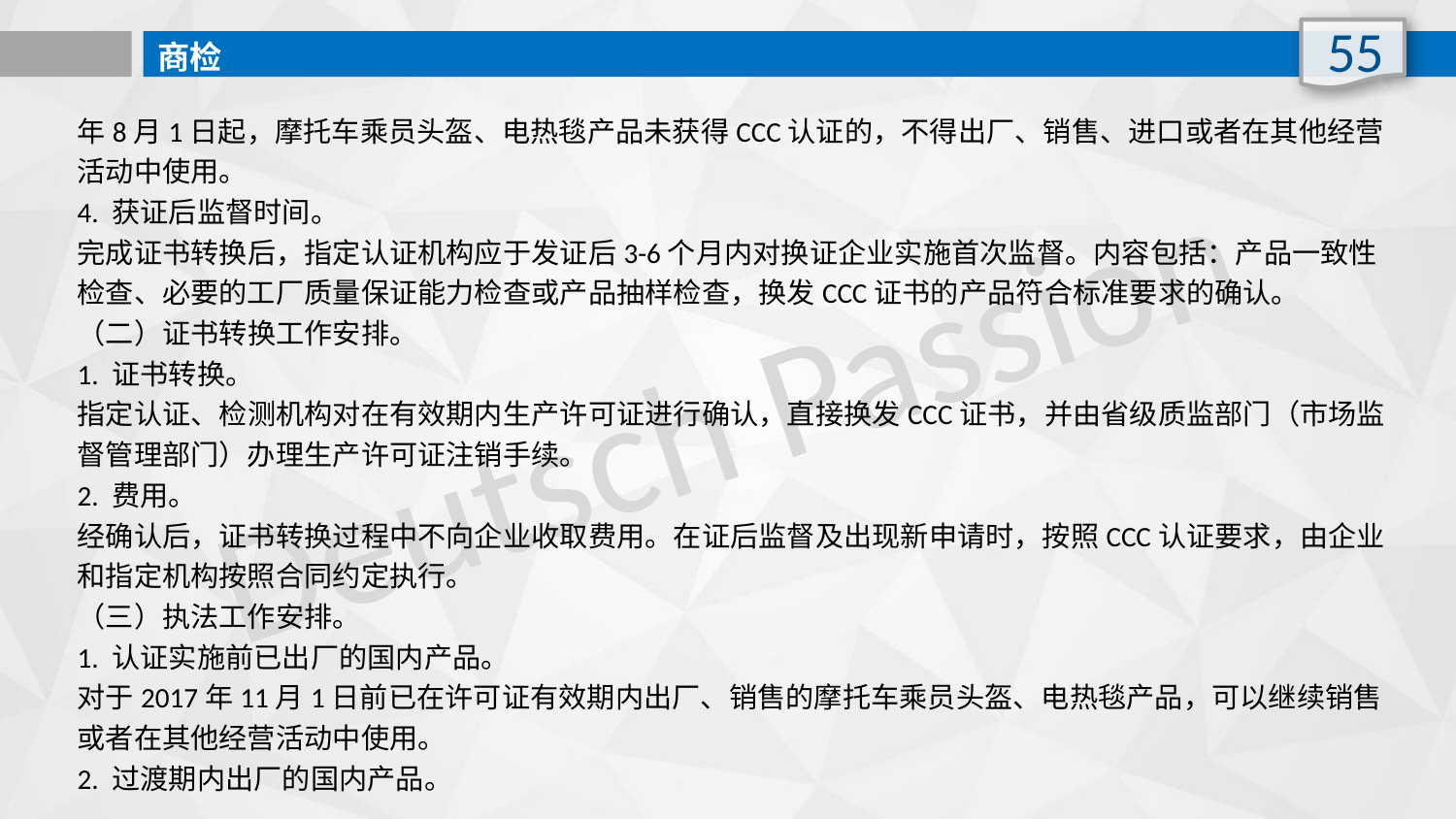

55

商检

年8月1日起，摩托车乘员头盔、电热毯产品未获得CCC认证的，不得出厂、销售、进口或者在其他经营活动中使用。
4. 获证后监督时间。
完成证书转换后，指定认证机构应于发证后3-6个月内对换证企业实施首次监督。内容包括：产品一致性检查、必要的工厂质量保证能力检查或产品抽样检查，换发CCC证书的产品符合标准要求的确认。
（二）证书转换工作安排。
1. 证书转换。
指定认证、检测机构对在有效期内生产许可证进行确认，直接换发CCC证书，并由省级质监部门（市场监督管理部门）办理生产许可证注销手续。
2. 费用。
经确认后，证书转换过程中不向企业收取费用。在证后监督及出现新申请时，按照CCC认证要求，由企业和指定机构按照合同约定执行。
（三）执法工作安排。
1. 认证实施前已出厂的国内产品。
对于2017年11月1日前已在许可证有效期内出厂、销售的摩托车乘员头盔、电热毯产品，可以继续销售或者在其他经营活动中使用。
2. 过渡期内出厂的国内产品。
Deutsch Passion